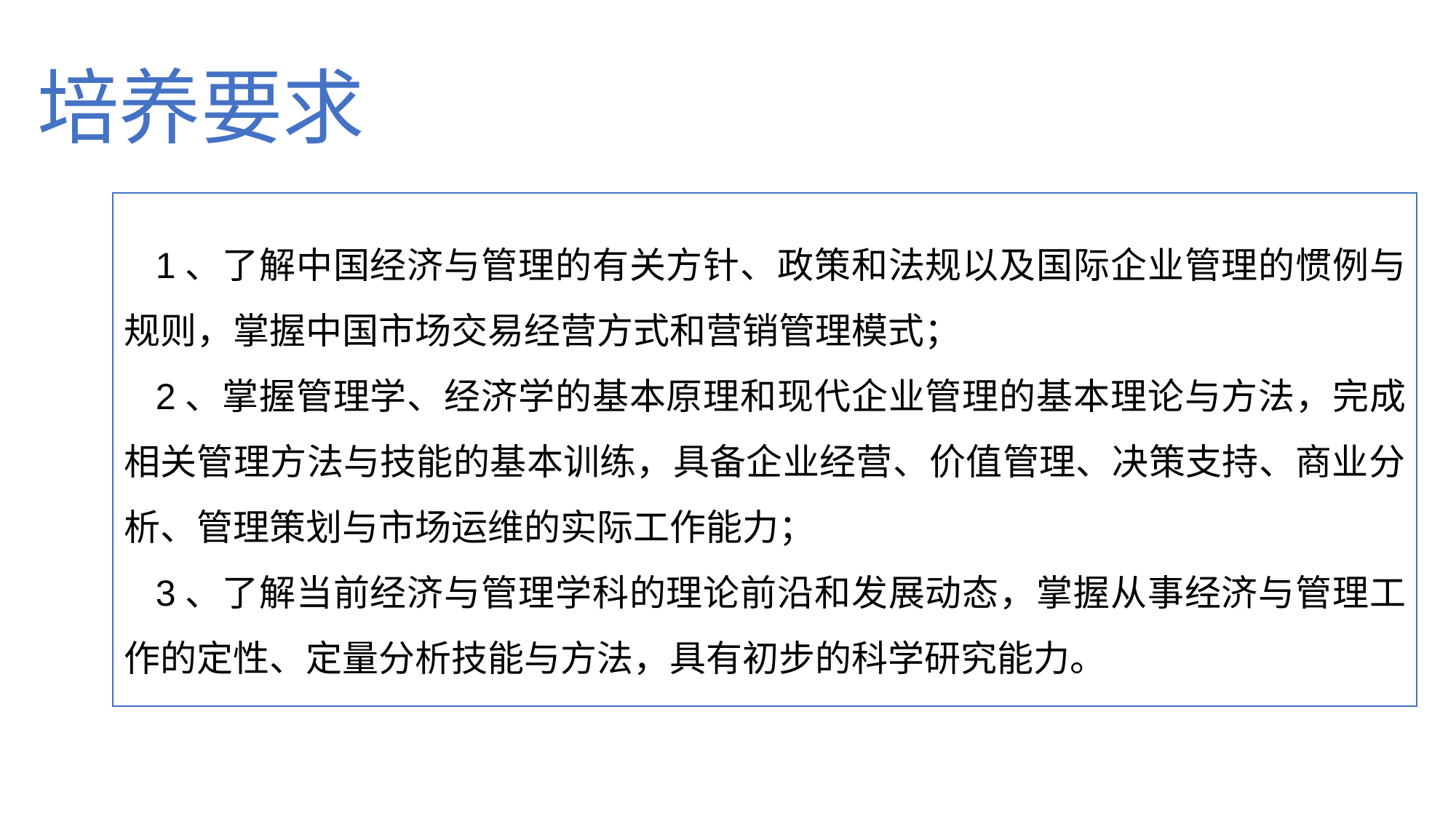

培养要求
1、了解中国经济与管理的有关方针、政策和法规以及国际企业管理的惯例与规则，掌握中国市场交易经营方式和营销管理模式；
2、掌握管理学、经济学的基本原理和现代企业管理的基本理论与方法，完成相关管理方法与技能的基本训练，具备企业经营、价值管理、决策支持、商业分析、管理策划与市场运维的实际工作能力；
3、了解当前经济与管理学科的理论前沿和发展动态，掌握从事经济与管理工作的定性、定量分析技能与方法，具有初步的科学研究能力。